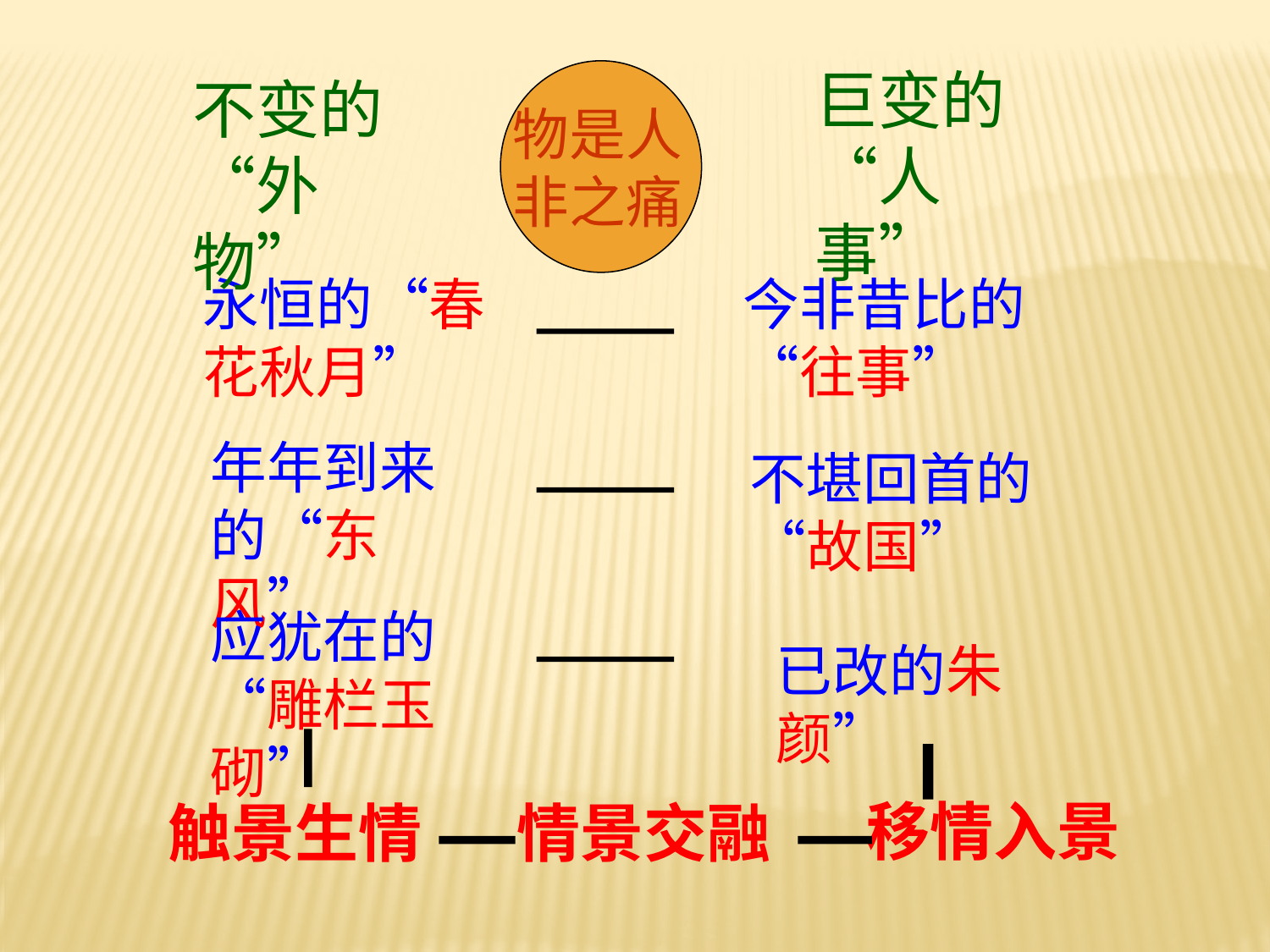

巨变的“人事”

物是人非之痛
不变的“外物”
永恒的“春花秋月”
今非昔比的“往事”

年年到来的“东风”
不堪回首的“故国”

应犹在的“雕栏玉砌”
已改的朱颜”

触景生情

移情入景

情景交融